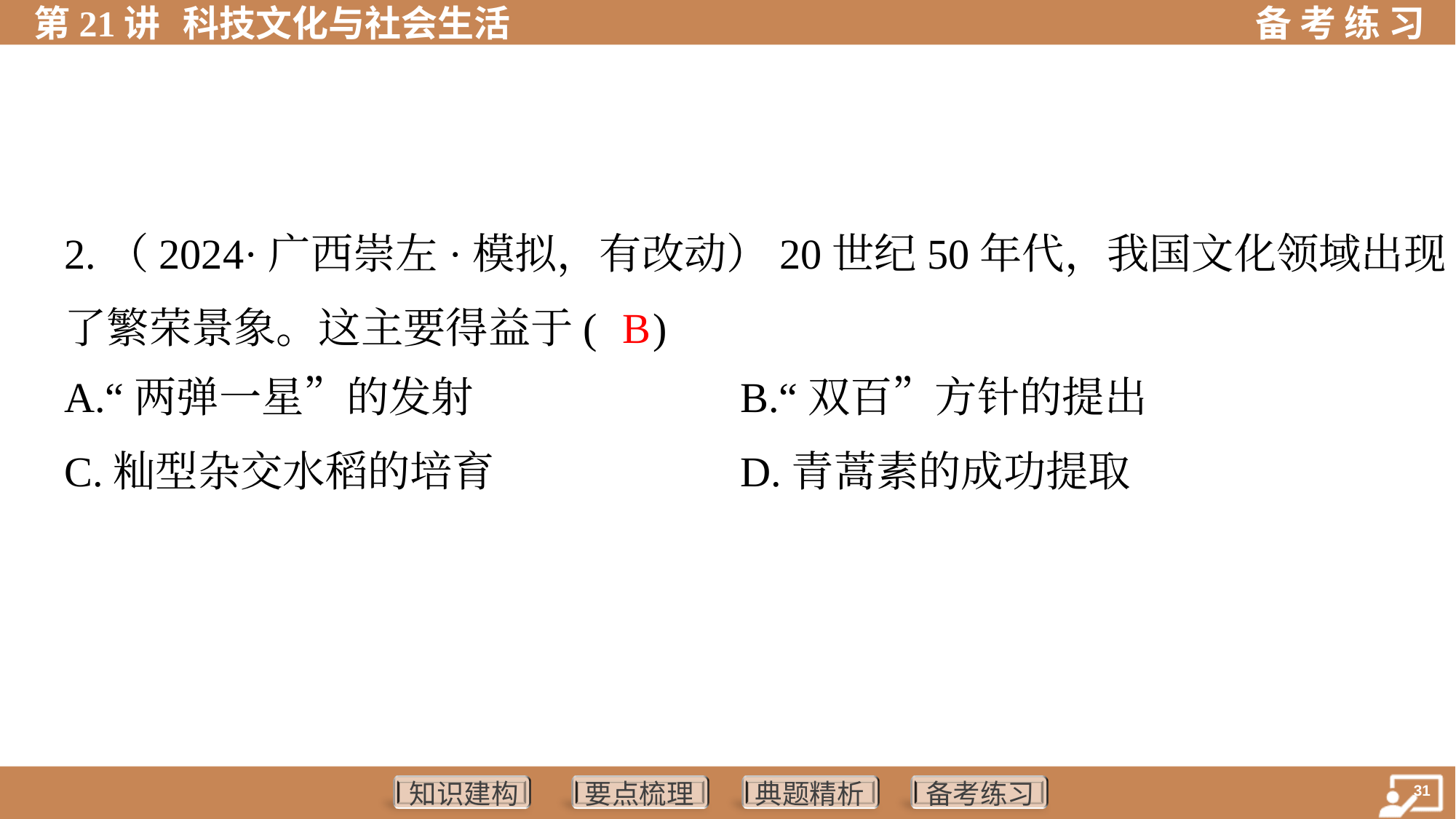

2.（2024·广西崇左·模拟，有改动）20世纪50年代，我国文化领域出现
了繁荣景象。这主要得益于(     )
B
A.“两弹一星”的发射	B.“双百”方针的提出
C.籼型杂交水稻的培育	D.青蒿素的成功提取